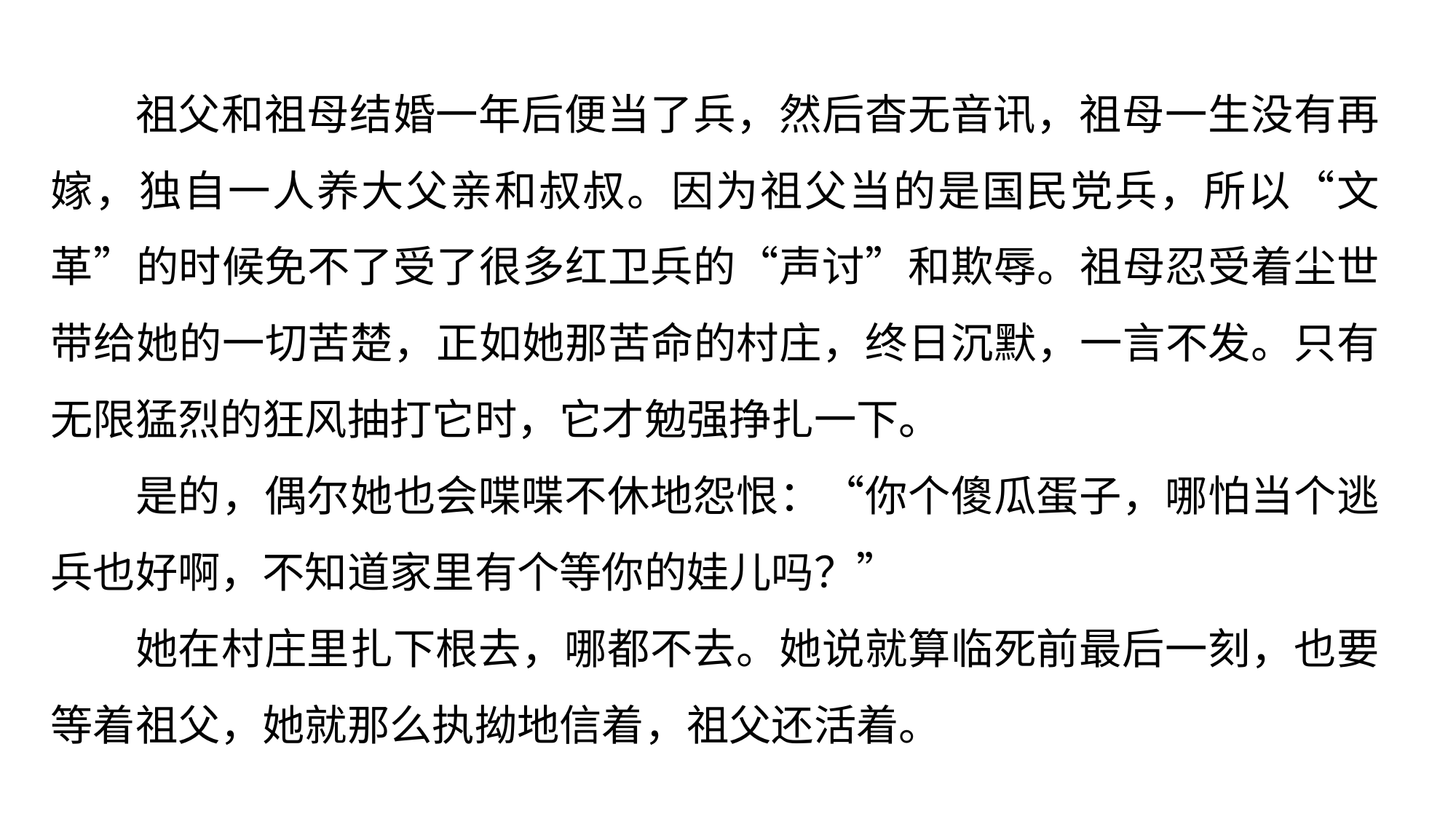

祖父和祖母结婚一年后便当了兵，然后杳无音讯，祖母一生没有再嫁，独自一人养大父亲和叔叔。因为祖父当的是国民党兵，所以“文革”的时候免不了受了很多红卫兵的“声讨”和欺辱。祖母忍受着尘世带给她的一切苦楚，正如她那苦命的村庄，终日沉默，一言不发。只有无限猛烈的狂风抽打它时，它才勉强挣扎一下。
是的，偶尔她也会喋喋不休地怨恨：“你个傻瓜蛋子，哪怕当个逃兵也好啊，不知道家里有个等你的娃儿吗？”
她在村庄里扎下根去，哪都不去。她说就算临死前最后一刻，也要等着祖父，她就那么执拗地信着，祖父还活着。